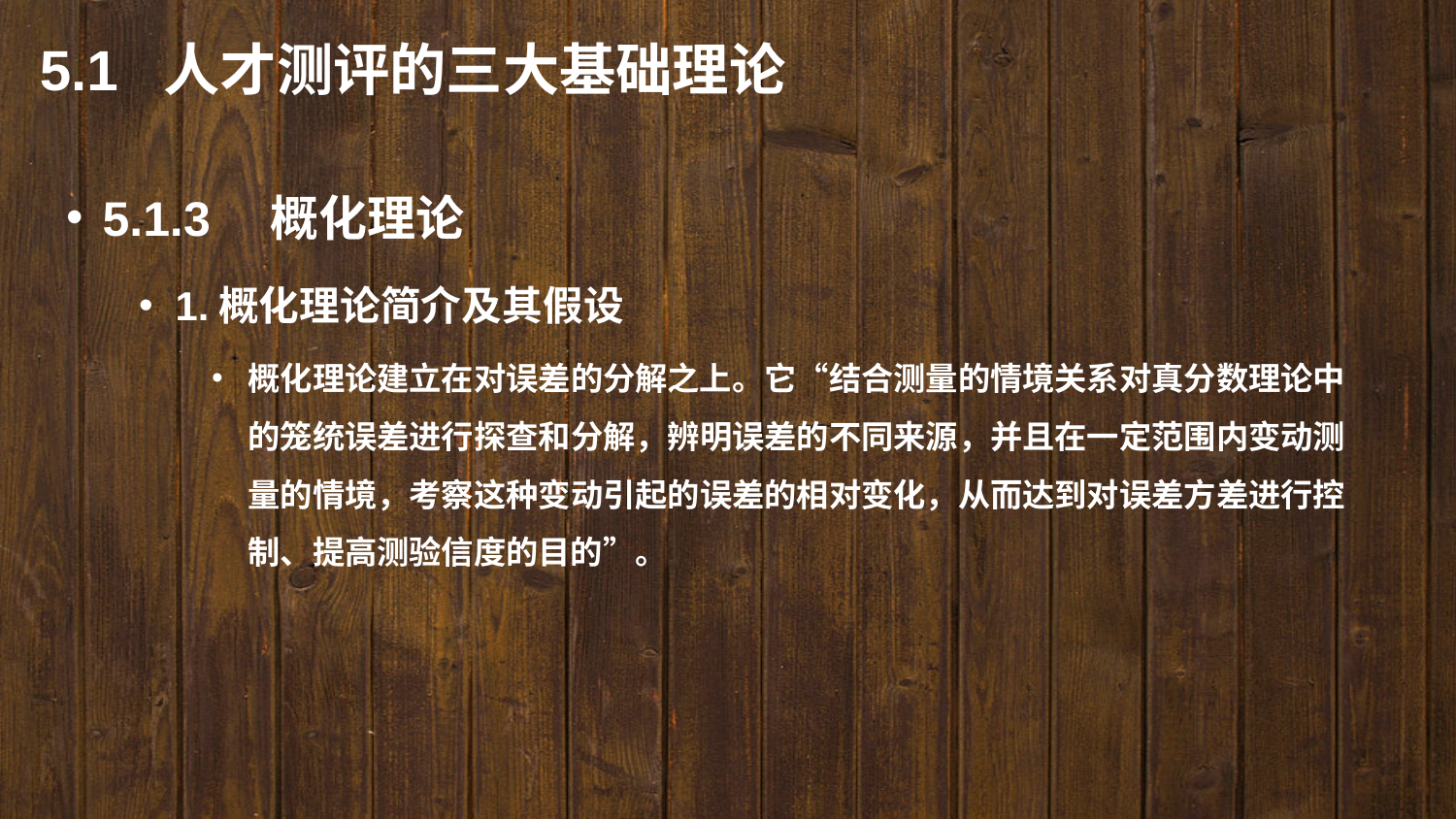

5.1  人才测评的三大基础理论
5.1.3　概化理论
1.概化理论简介及其假设
概化理论建立在对误差的分解之上。它“结合测量的情境关系对真分数理论中的笼统误差进行探查和分解，辨明误差的不同来源，并且在一定范围内变动测量的情境，考察这种变动引起的误差的相对变化，从而达到对误差方差进行控制、提高测验信度的目的”。